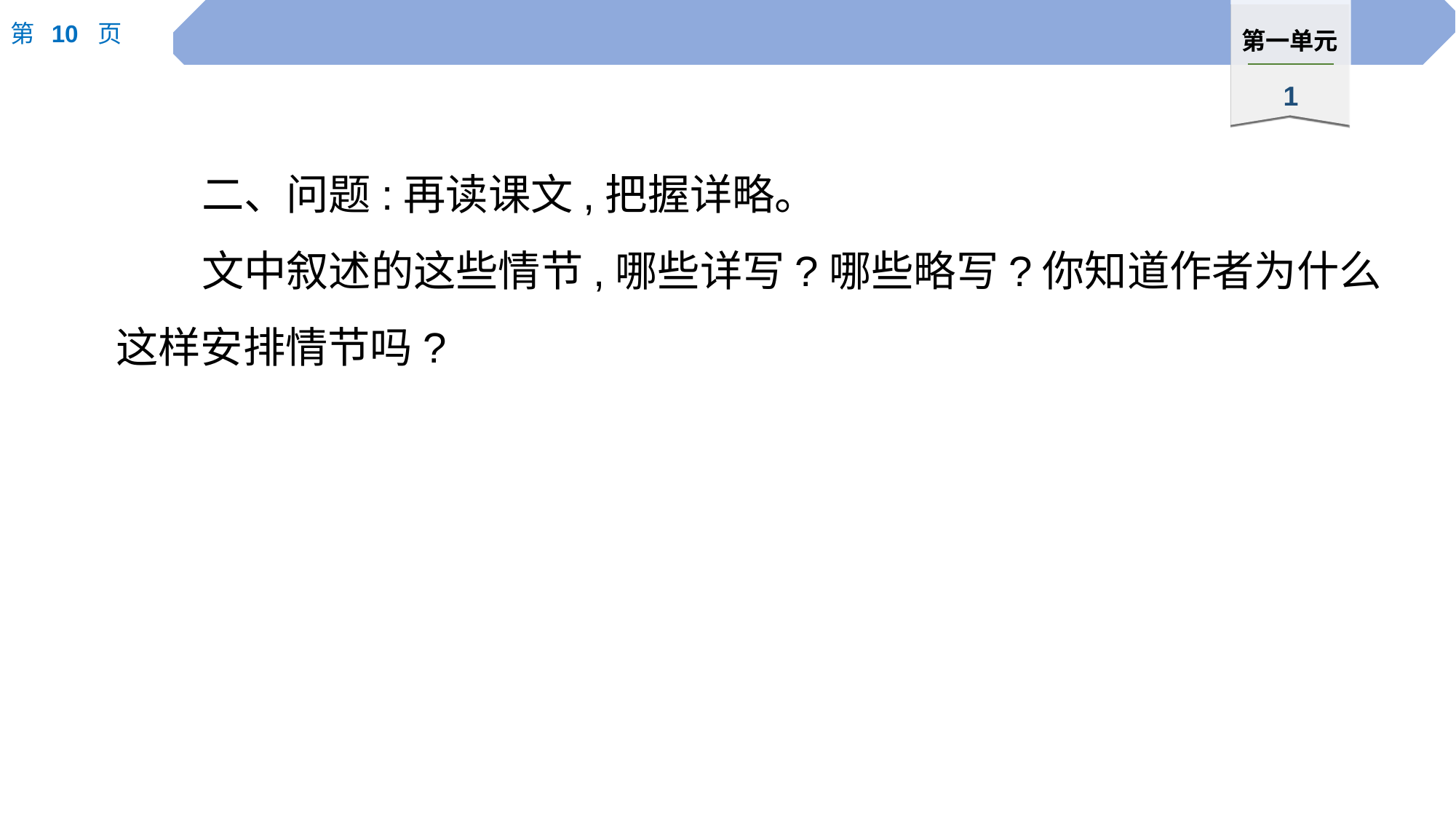

二、问题:再读课文,把握详略。
文中叙述的这些情节,哪些详写?哪些略写?你知道作者为什么这样安排情节吗?